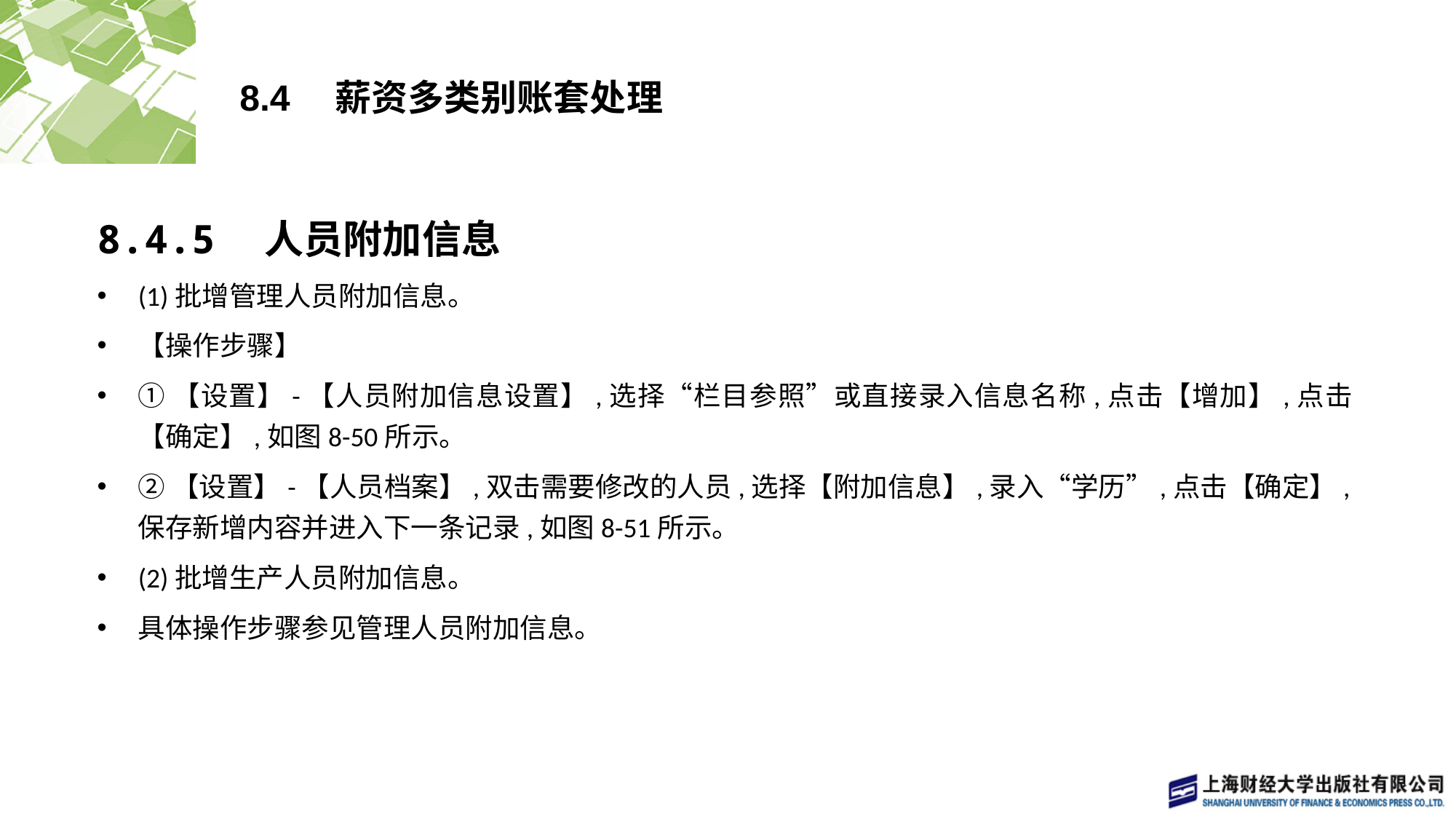

# 8.4　薪资多类别账套处理
8.4.5　人员附加信息
(1)批增管理人员附加信息。
【操作步骤】
①【设置】-【人员附加信息设置】,选择“栏目参照”或直接录入信息名称,点击【增加】,点击【确定】,如图8-50所示。
②【设置】-【人员档案】,双击需要修改的人员,选择【附加信息】,录入“学历”,点击【确定】,保存新增内容并进入下一条记录,如图8-51所示。
(2)批增生产人员附加信息。
具体操作步骤参见管理人员附加信息。